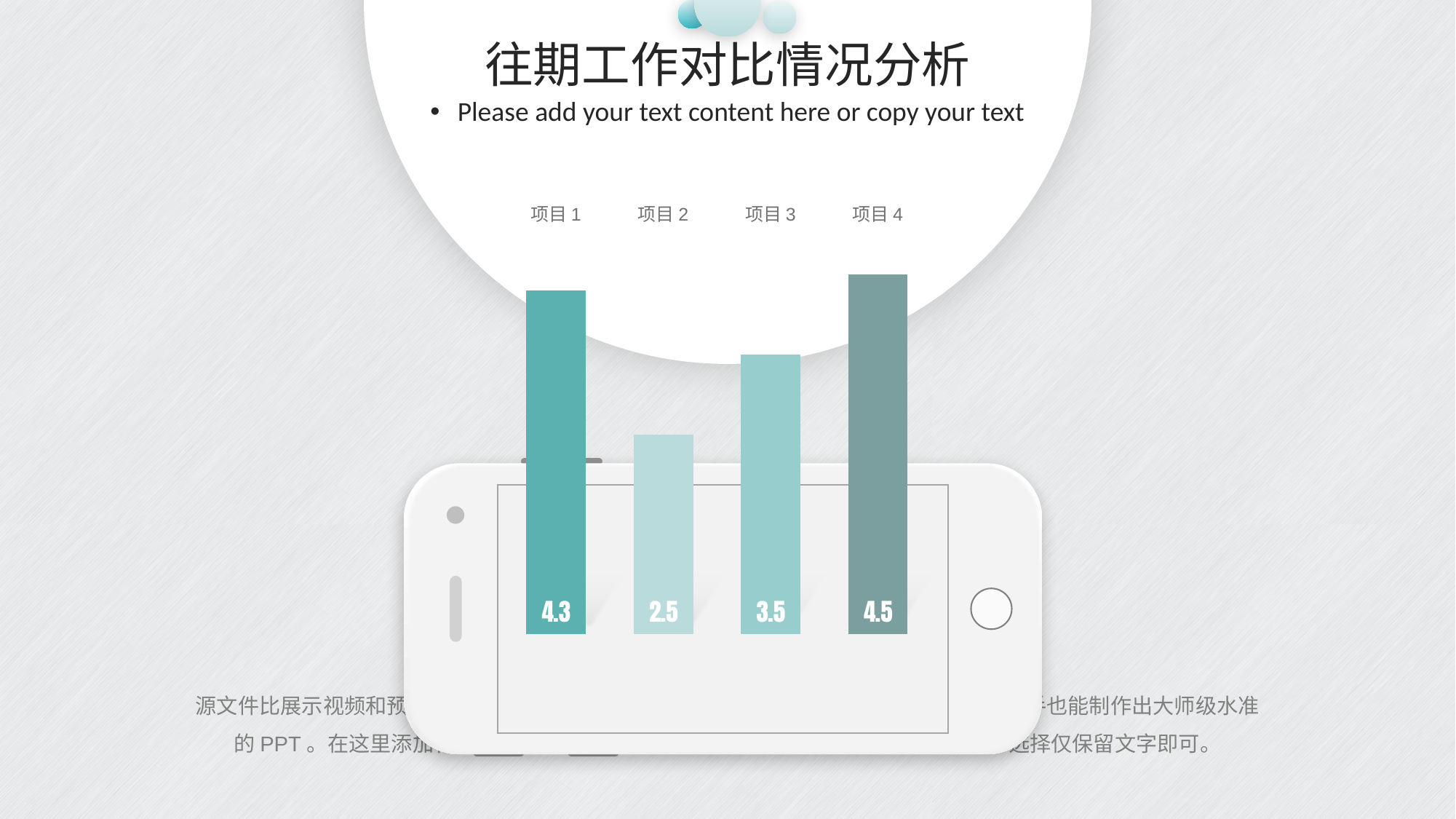

往期工作对比情况分析
Please add your text content here or copy your text

### Chart

| Category | 系列 1 |
|---|---|
| 项目1 | 4.3 |
| 项目2 | 2.5 |
| 项目3 | 3.5 |
| 项目4 | 4.5 |

源文件比展示视频和预览图更高清流畅，并为您精心准备修改教程和素材赠品，即使是新手也能制作出大师级水准的PPT。在这里添加相关的文字描述，可以从您的文案中复制需要的内容到这里，选择仅保留文字即可。